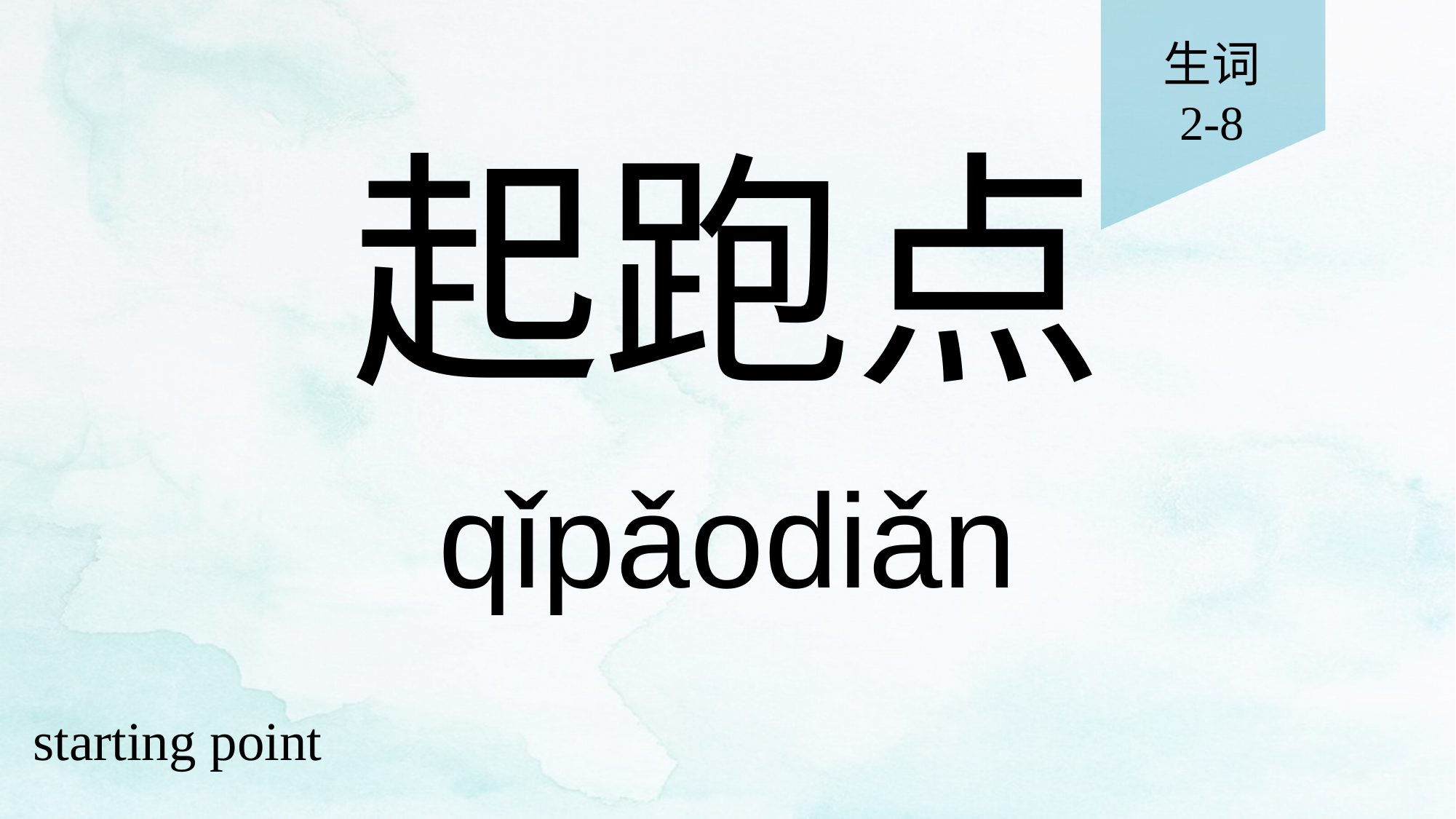

生词
2-8
# 起跑点
qǐpǎodiǎn
starting point